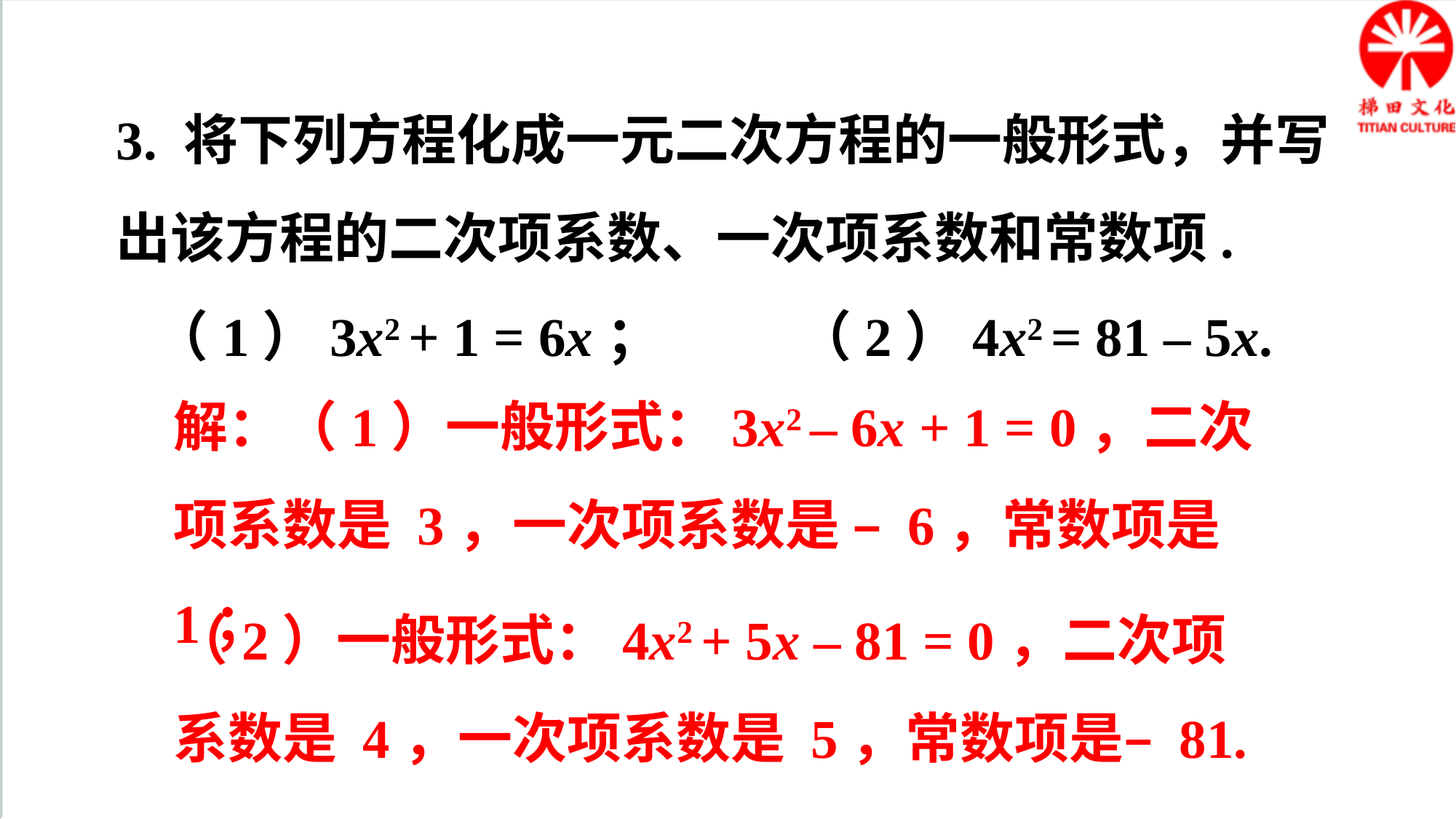

3. 将下列方程化成一元二次方程的一般形式，并写出该方程的二次项系数、一次项系数和常数项.
  （1）3x2 + 1 = 6x；           （2）4x2 = 81 – 5x.
解：（1）一般形式：3x2 – 6x + 1 = 0，二次项系数是 3，一次项系数是 – 6，常数项是 1；
（2）一般形式：4x2 + 5x – 81 = 0，二次项系数是 4，一次项系数是 5，常数项是– 81.